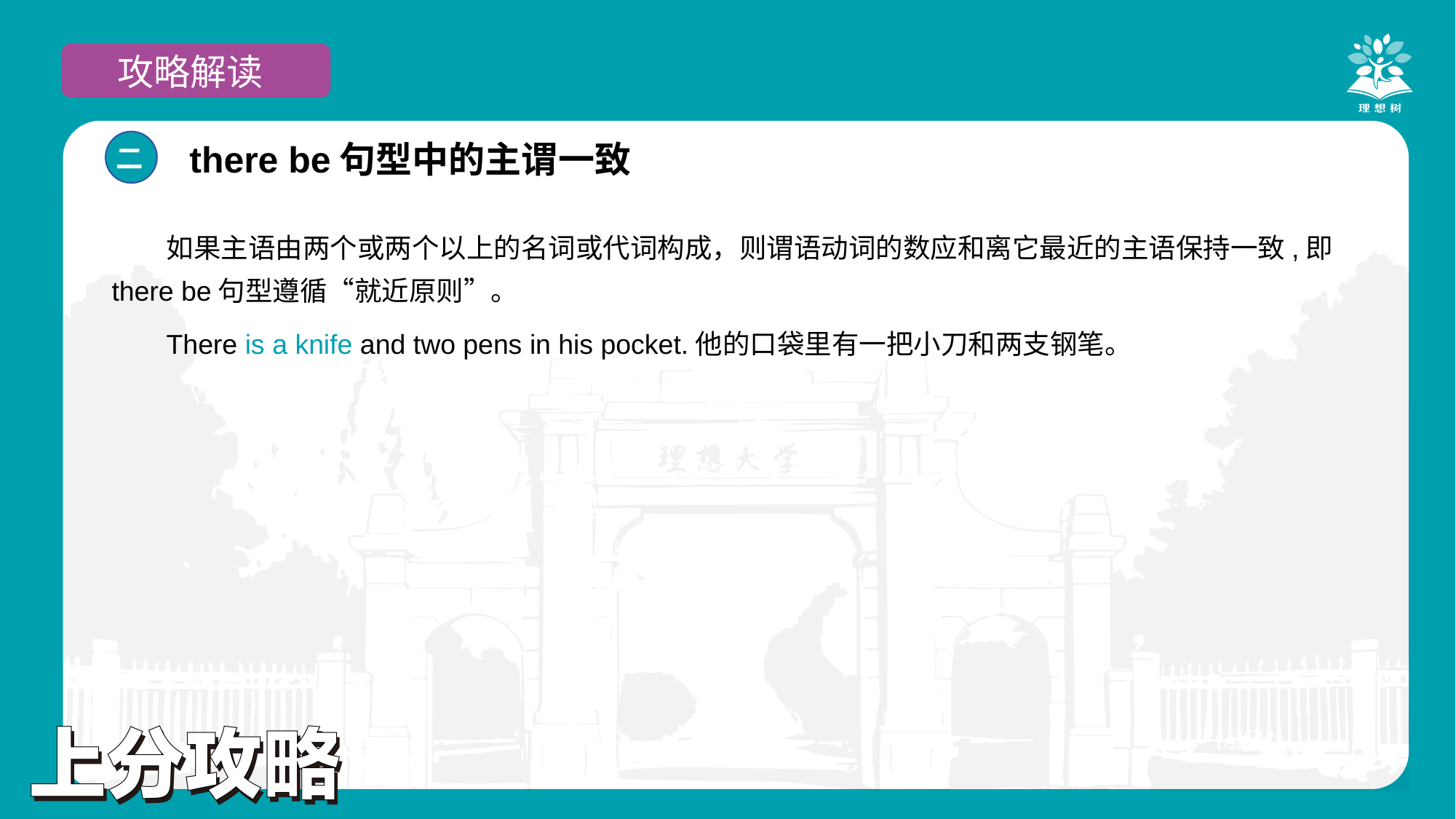

攻略解读
there be句型中的主谓一致

二
如果主语由两个或两个以上的名词或代词构成，则谓语动词的数应和离它最近的主语保持一致,即there be句型遵循“就近原则”。
There is a knife and two pens in his pocket.他的口袋里有一把小刀和两支钢笔。